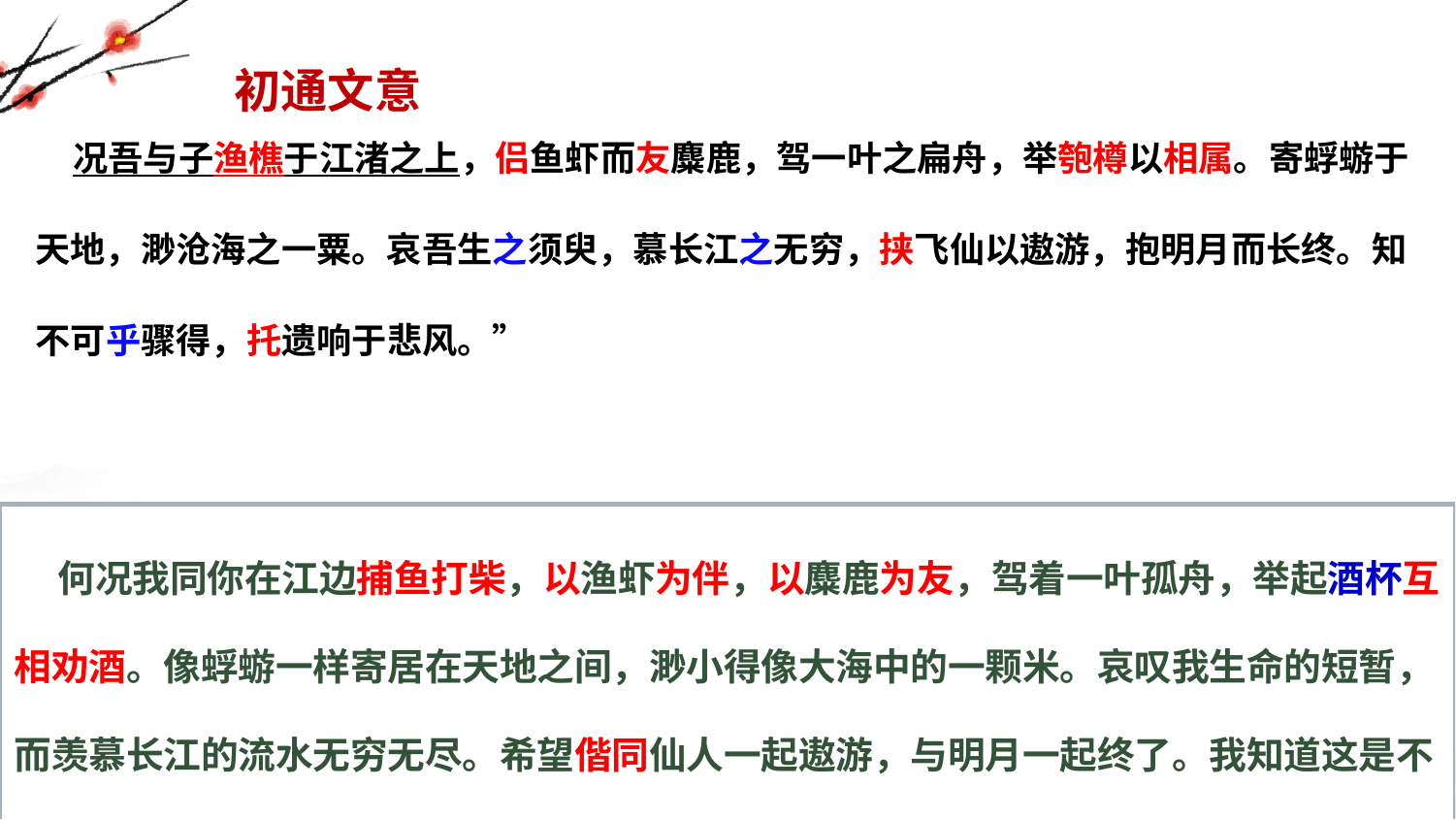

初通文意
   况吾与子渔樵于江渚之上，侣鱼虾而友麋鹿，驾一叶之扁舟，举匏樽以相属。寄蜉蝣于天地，渺沧海之一粟。哀吾生之须臾，慕长江之无穷，挟飞仙以遨游，抱明月而长终。知不可乎骤得，托遗响于悲风。”
    何况我同你在江边捕鱼打柴，以渔虾为伴，以麋鹿为友，驾着一叶孤舟，举起酒杯互相劝酒。像蜉蝣一样寄居在天地之间，渺小得像大海中的一颗米。哀叹我生命的短暂，而羡慕长江的流水无穷无尽。希望偕同仙人一起遨游，与明月一起终了。我知道这是不可能轻易得到的，因而只能把这箫声的余音寄托在悲凉的秋风中。”